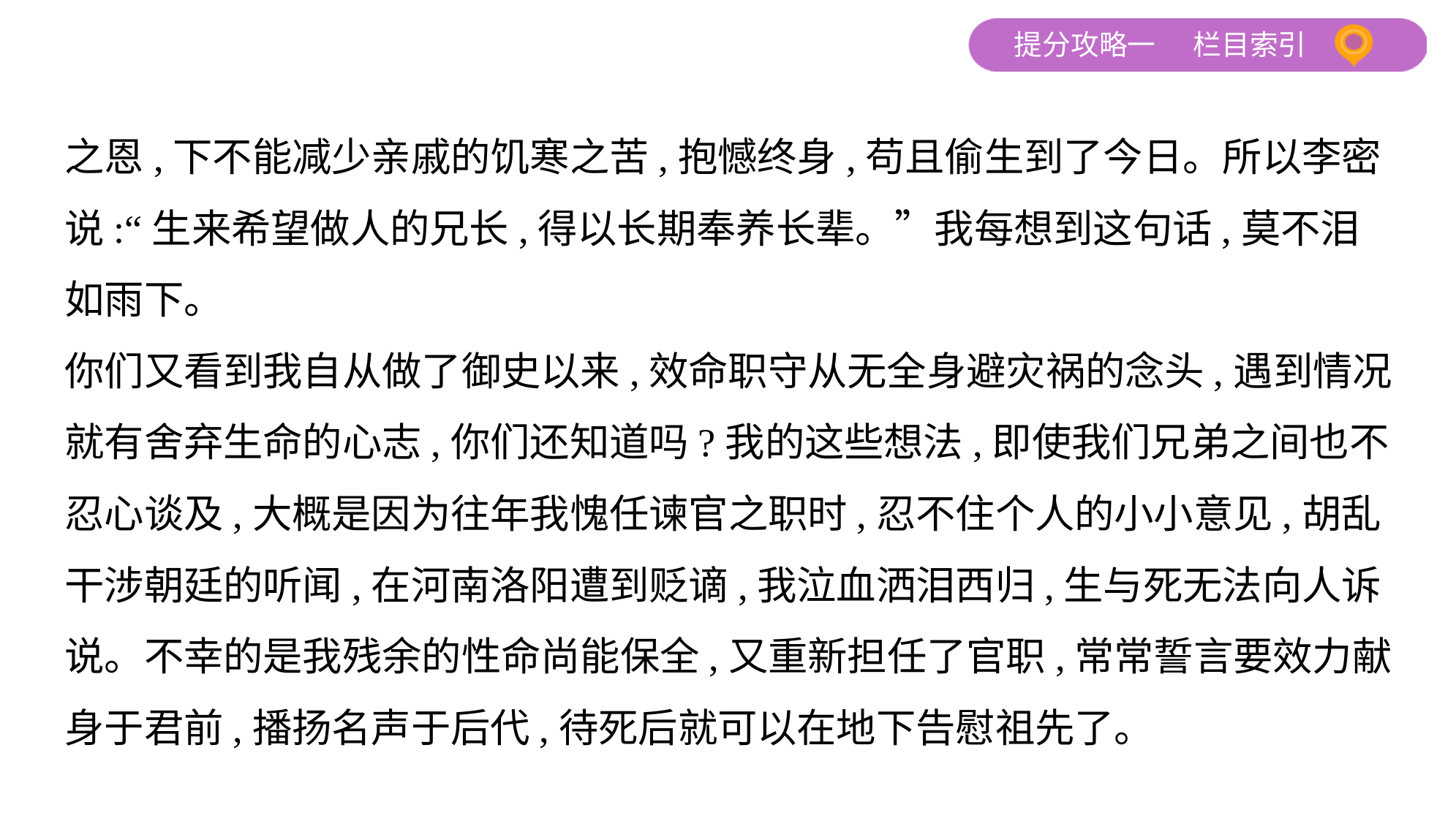

之恩,下不能减少亲戚的饥寒之苦,抱憾终身,苟且偷生到了今日。所以李密说:“生来希望做人的兄长,得以长期奉养长辈。”我每想到这句话,莫不泪如雨下。
你们又看到我自从做了御史以来,效命职守从无全身避灾祸的念头,遇到情况就有舍弃生命的心志,你们还知道吗?我的这些想法,即使我们兄弟之间也不忍心谈及,大概是因为往年我愧任谏官之职时,忍不住个人的小小意见,胡乱干涉朝廷的听闻,在河南洛阳遭到贬谪,我泣血洒泪西归,生与死无法向人诉说。不幸的是我残余的性命尚能保全,又重新担任了官职,常常誓言要效力献身于君前,播扬名声于后代,待死后就可以在地下告慰祖先了。